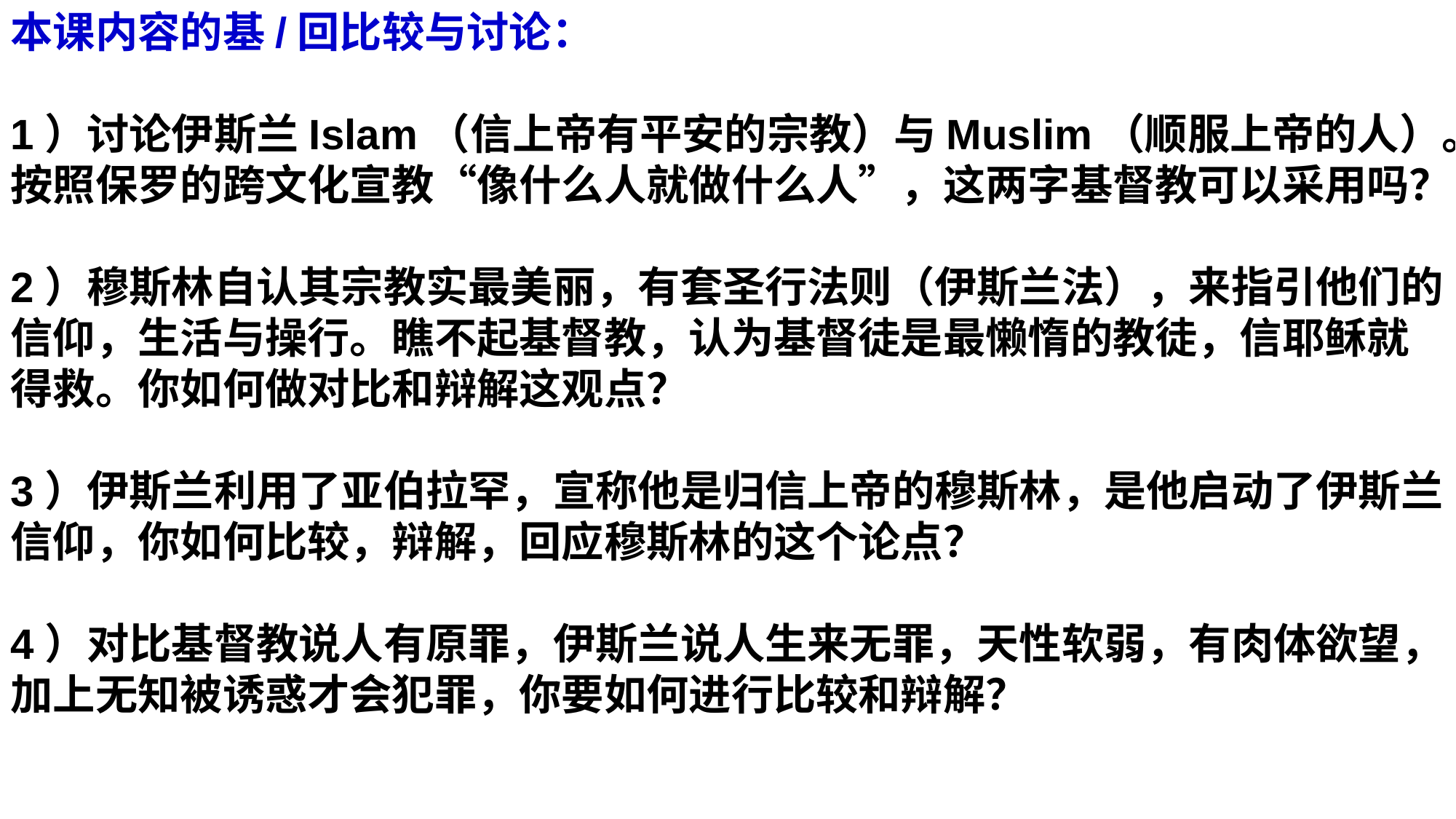

本课内容的基/回比较与讨论：

1）讨论伊斯兰Islam（信上帝有平安的宗教）与Muslim（顺服上帝的人）。按照保罗的跨文化宣教“像什么人就做什么人”，这两字基督教可以采用吗？

2）穆斯林自认其宗教实最美丽，有套圣行法则（伊斯兰法），来指引他们的信仰，生活与操行。瞧不起基督教，认为基督徒是最懒惰的教徒，信耶稣就得救。你如何做对比和辩解这观点？

3）伊斯兰利用了亚伯拉罕，宣称他是归信上帝的穆斯林，是他启动了伊斯兰信仰，你如何比较，辩解，回应穆斯林的这个论点？

4）对比基督教说人有原罪，伊斯兰说人生来无罪，天性软弱，有肉体欲望，加上无知被诱惑才会犯罪，你要如何进行比较和辩解？